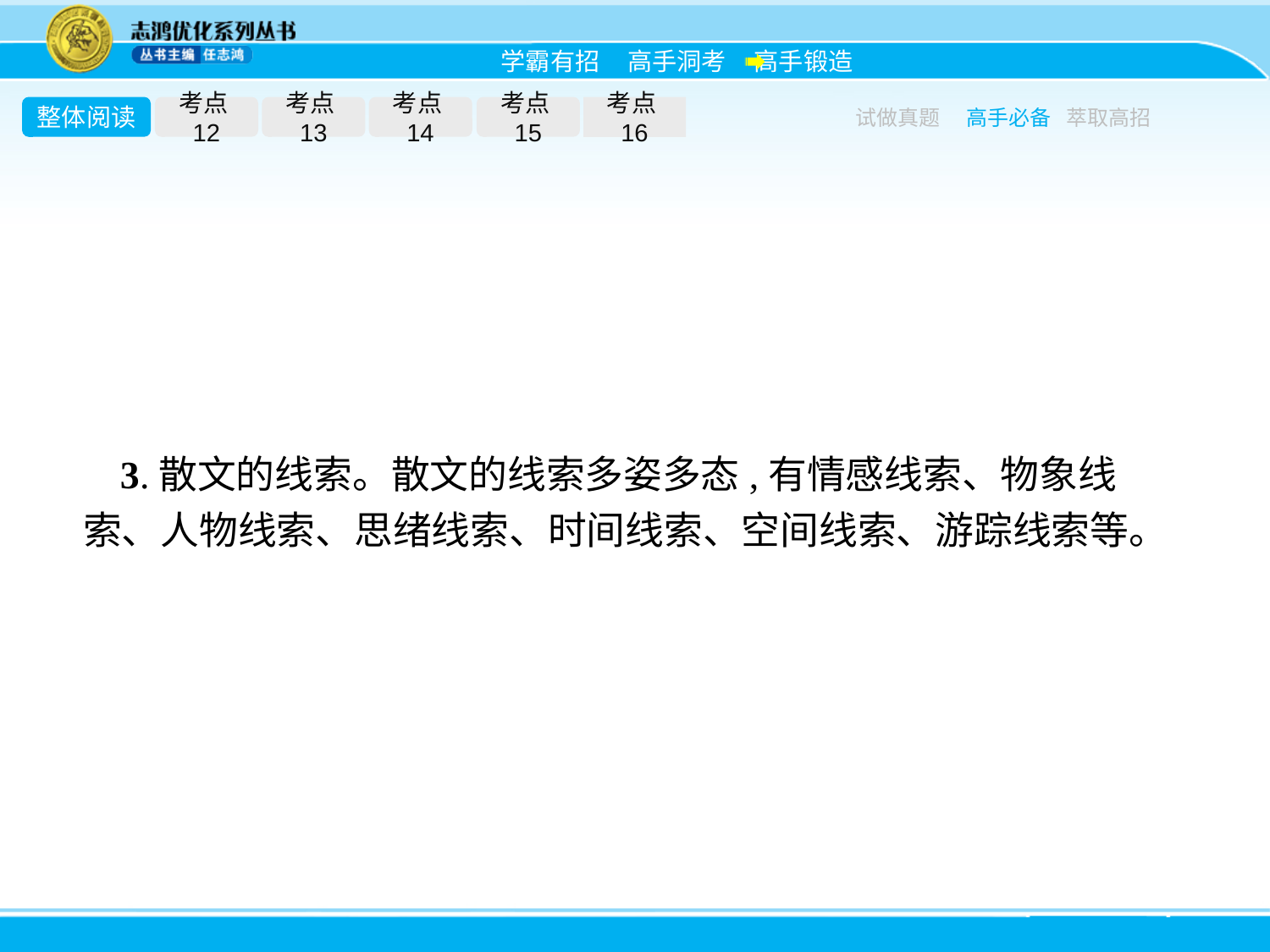

整体阅读
考点12
考点13
考点14
考点15
考点16
试做真题
高手必备
萃取高招
3.散文的线索。散文的线索多姿多态,有情感线索、物象线索、人物线索、思绪线索、时间线索、空间线索、游踪线索等。